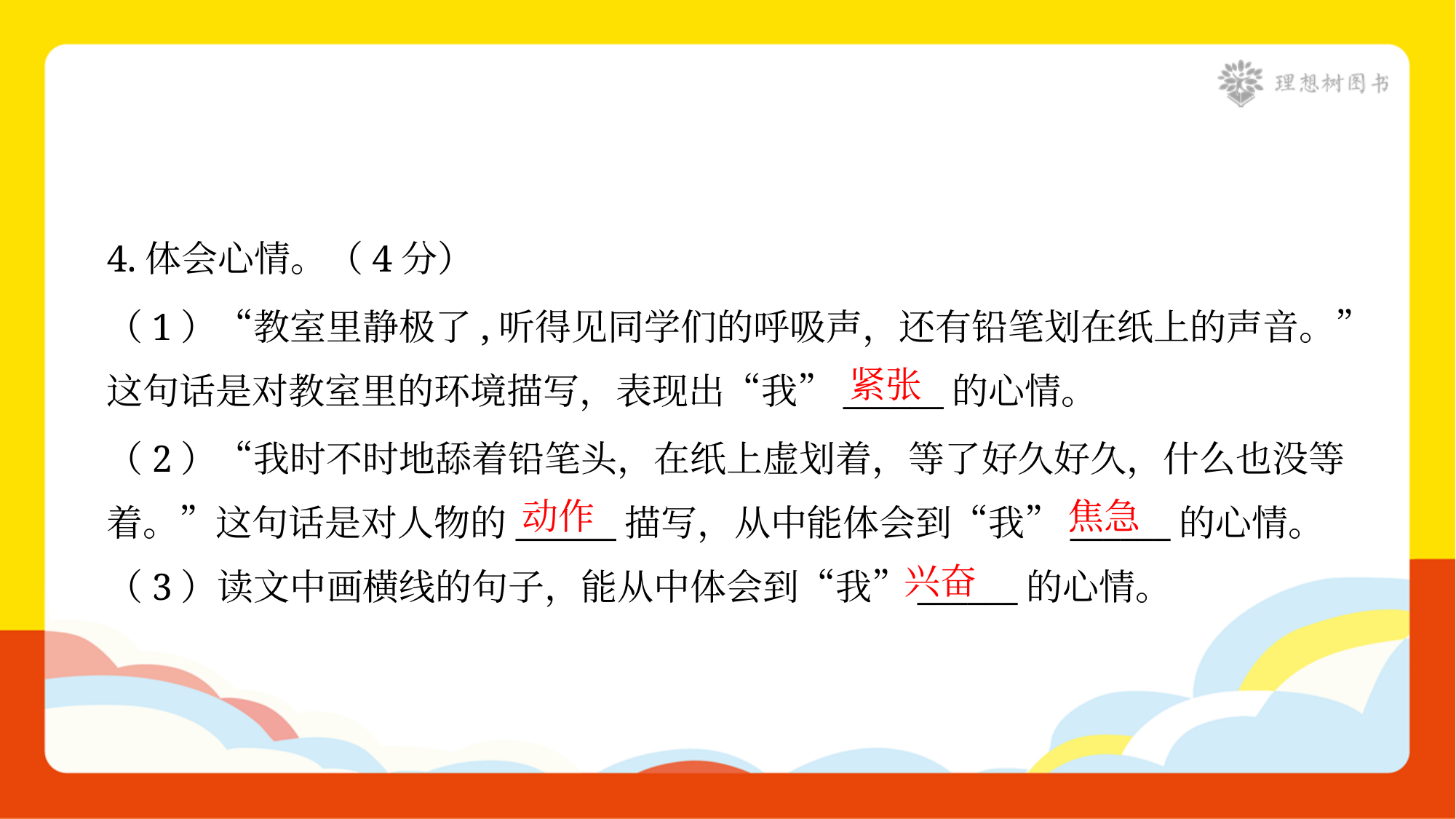

4.体会心情。（4分）
（1）“教室里静极了,听得见同学们的呼吸声，还有铅笔划在纸上的声音。”
这句话是对教室里的环境描写，表现出“我”______的心情。
紧张
（2）“我时不时地舔着铅笔头，在纸上虚划着，等了好久好久，什么也没等
着。”这句话是对人物的______描写，从中能体会到“我”______的心情。
动作
焦急
兴奋
（3）读文中画横线的句子，能从中体会到“我”______的心情。